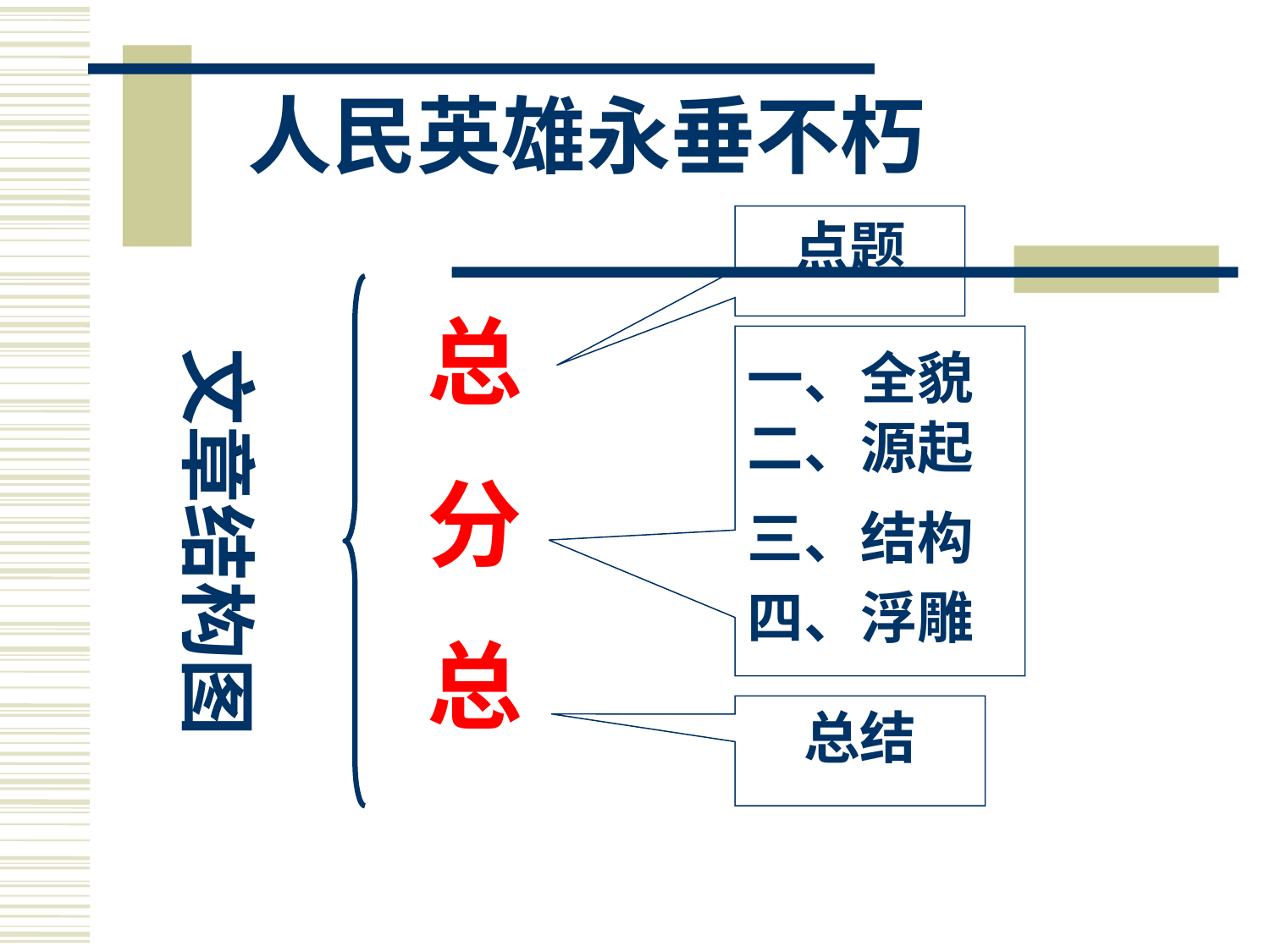

人民英雄永垂不朽
点题

总
分
总

文章结构图
一、全貌
二、源起
三、结构
四、浮雕
总结